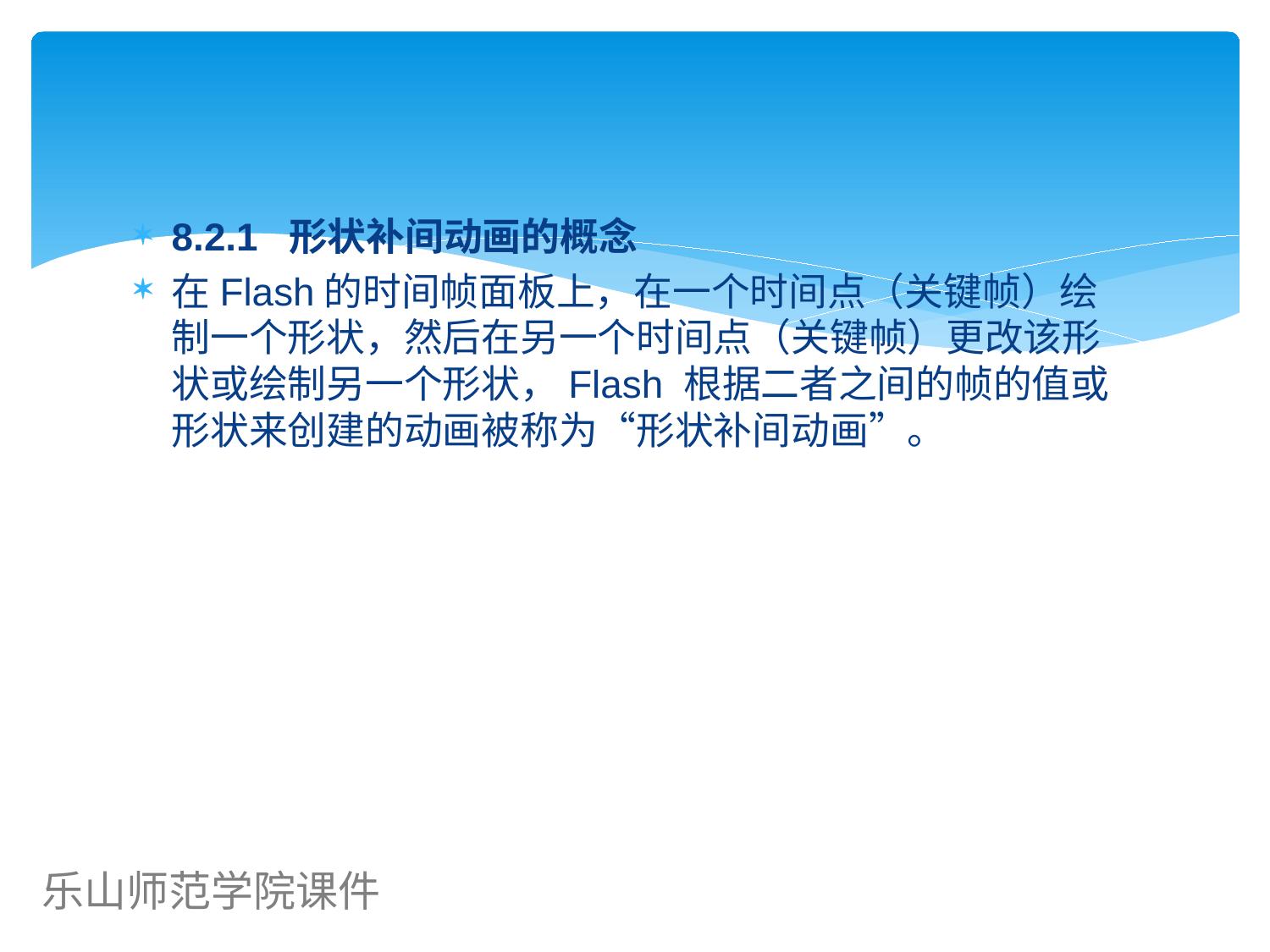

#
8.2.1  形状补间动画的概念
在Flash的时间帧面板上，在一个时间点（关键帧）绘制一个形状，然后在另一个时间点（关键帧）更改该形状或绘制另一个形状，Flash 根据二者之间的帧的值或形状来创建的动画被称为“形状补间动画”。